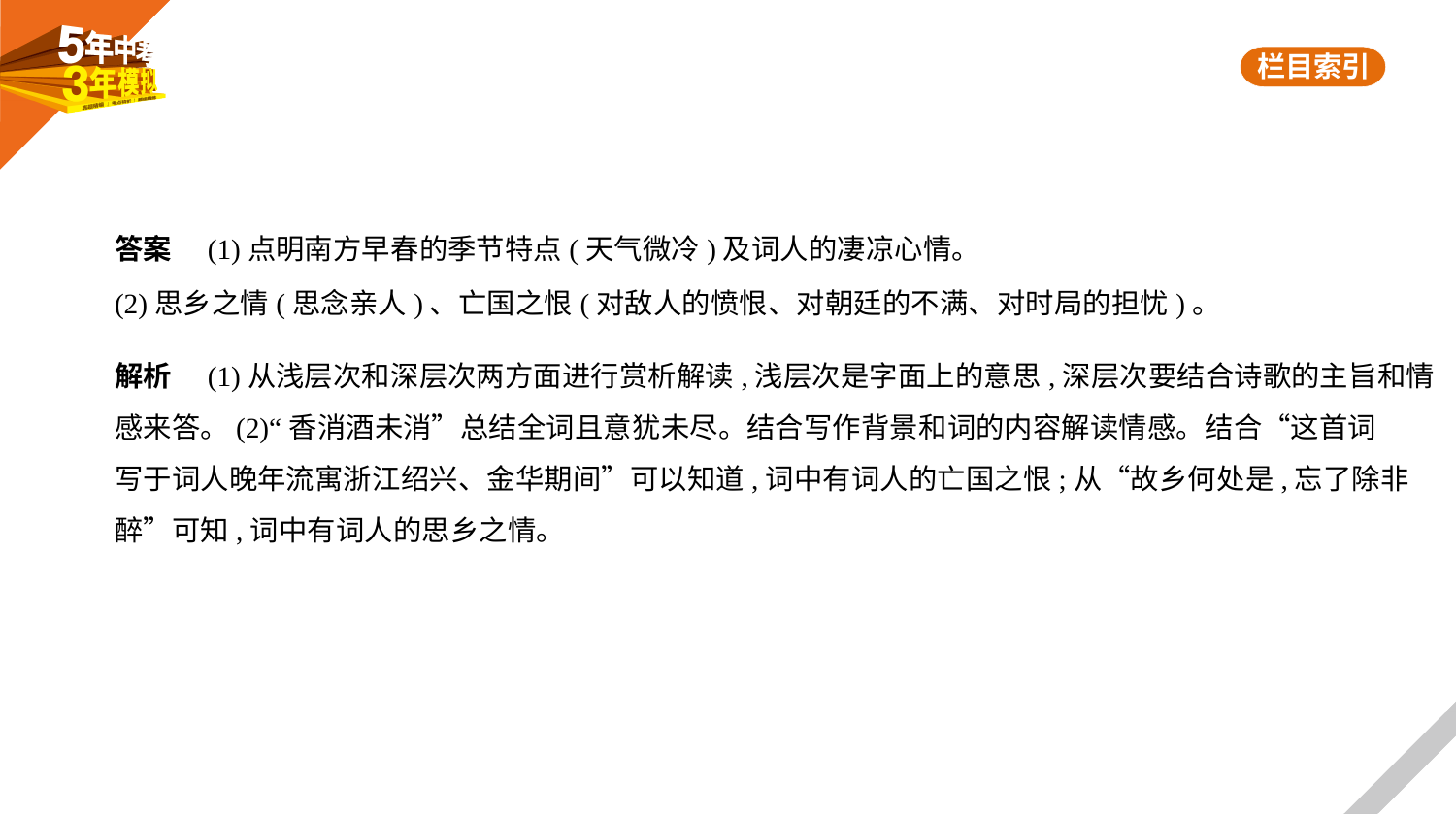

答案　(1)点明南方早春的季节特点(天气微冷)及词人的凄凉心情。
(2)思乡之情(思念亲人)、亡国之恨(对敌人的愤恨、对朝廷的不满、对时局的担忧)。
解析　(1)从浅层次和深层次两方面进行赏析解读,浅层次是字面上的意思,深层次要结合诗歌的主旨和情
感来答。(2)“香消酒未消”总结全词且意犹未尽。结合写作背景和词的内容解读情感。结合“这首词
写于词人晚年流寓浙江绍兴、金华期间”可以知道,词中有词人的亡国之恨;从“故乡何处是,忘了除非
醉”可知,词中有词人的思乡之情。